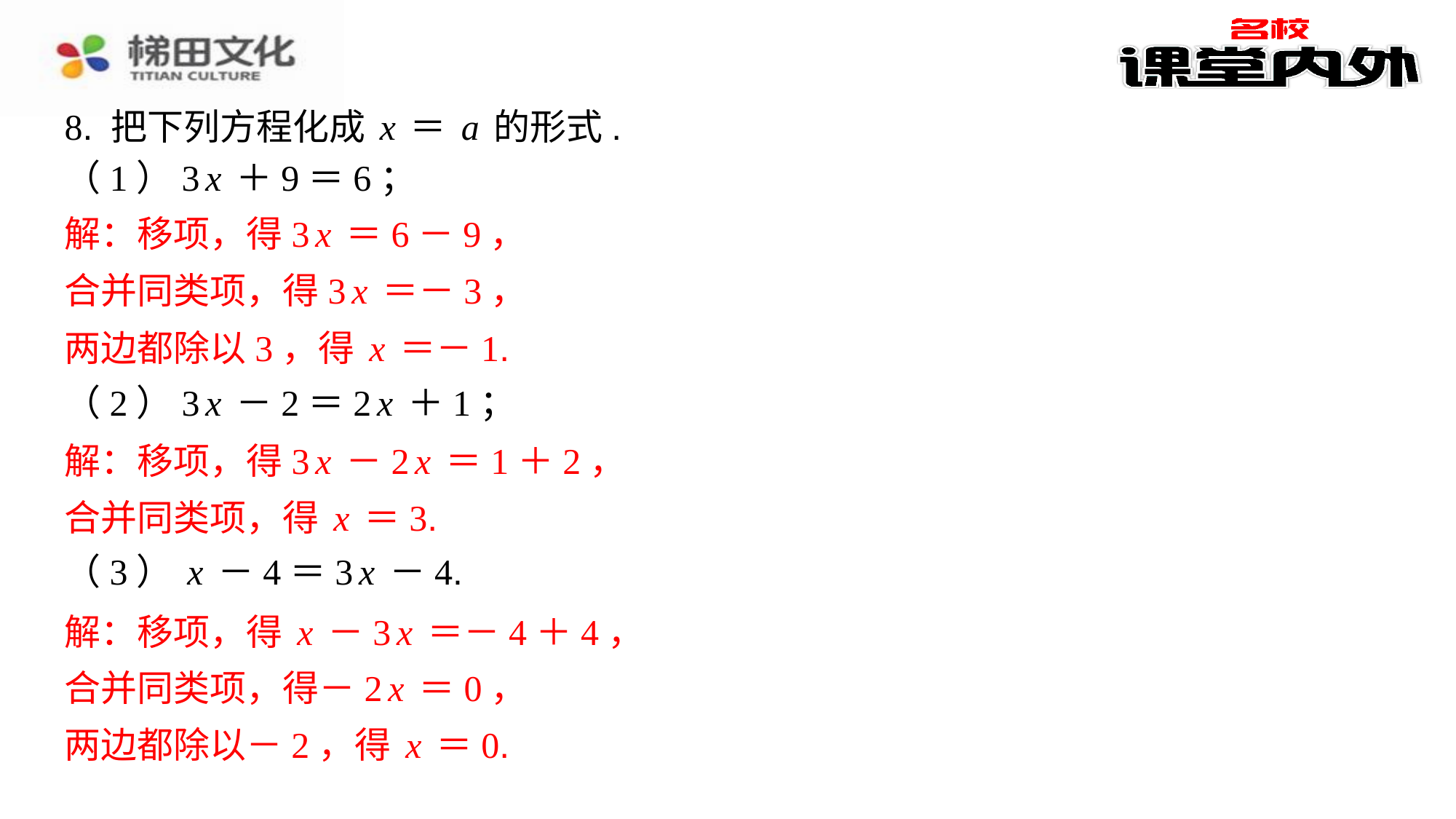

8. 把下列方程化成x＝a的形式.
（1）3x＋9＝6；
解：移项，得3x＝6－9，
合并同类项，得3x＝－3，
两边都除以3，得x＝－1.
（2）3x－2＝2x＋1；
解：移项，得3x－2x＝1＋2，
合并同类项，得x＝3.
（3）x－4＝3x－4.
解：移项，得x－3x＝－4＋4，
合并同类项，得－2x＝0，
两边都除以－2，得x＝0.
解：移项，得3x＝6－9，
合并同类项，得3x＝－3，
两边都除以3，得x＝－1.
解：移项，得3x－2x＝1＋2，
合并同类项，得x＝3.
解：移项，得x－3x＝－4＋4，
合并同类项，得－2x＝0，
两边都除以－2，得x＝0.